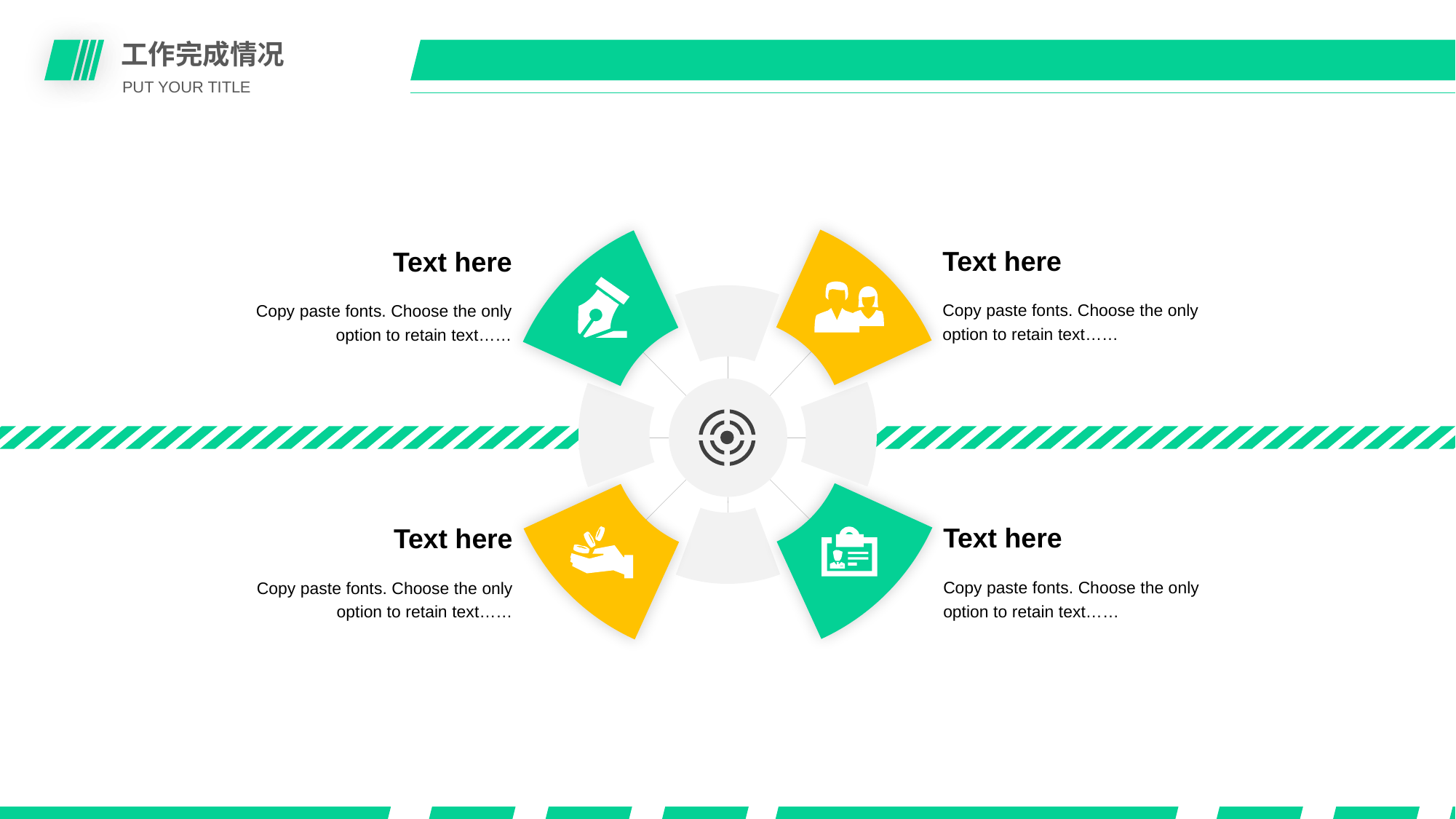

工作完成情况

PUT YOUR TITLE

Text here
Copy paste fonts. Choose the only option to retain text……
Text here
Copy paste fonts. Choose the only option to retain text……

Text here
Copy paste fonts. Choose the only option to retain text……
Text here
Copy paste fonts. Choose the only option to retain text……